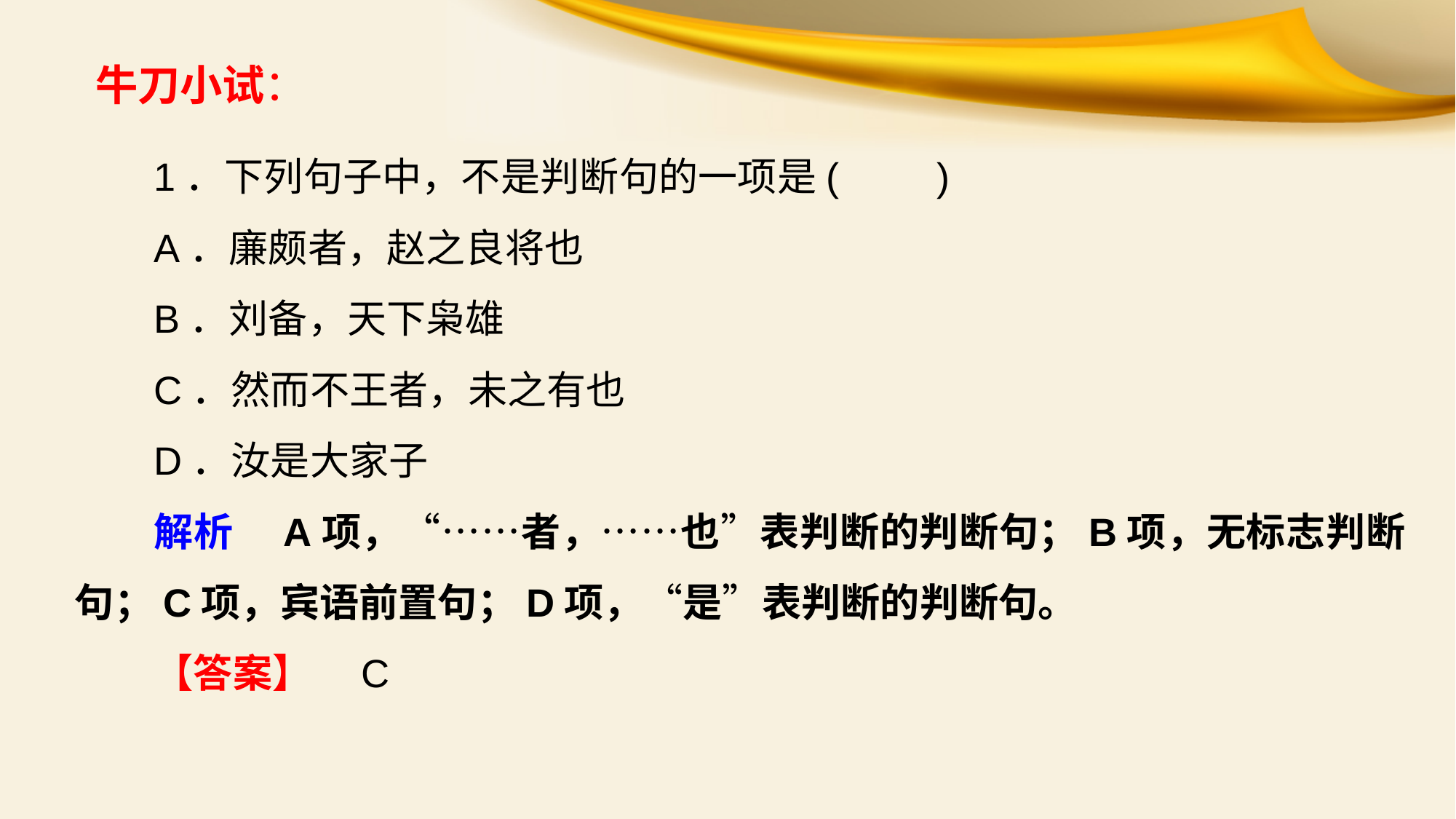

牛刀小试：
1．下列句子中，不是判断句的一项是(　　)
A．廉颇者，赵之良将也
B．刘备，天下枭雄
C．然而不王者，未之有也
D．汝是大家子
解析　A项，“……者，……也”表判断的判断句；B项，无标志判断句；C项，宾语前置句；D项，“是”表判断的判断句。
【答案】　C